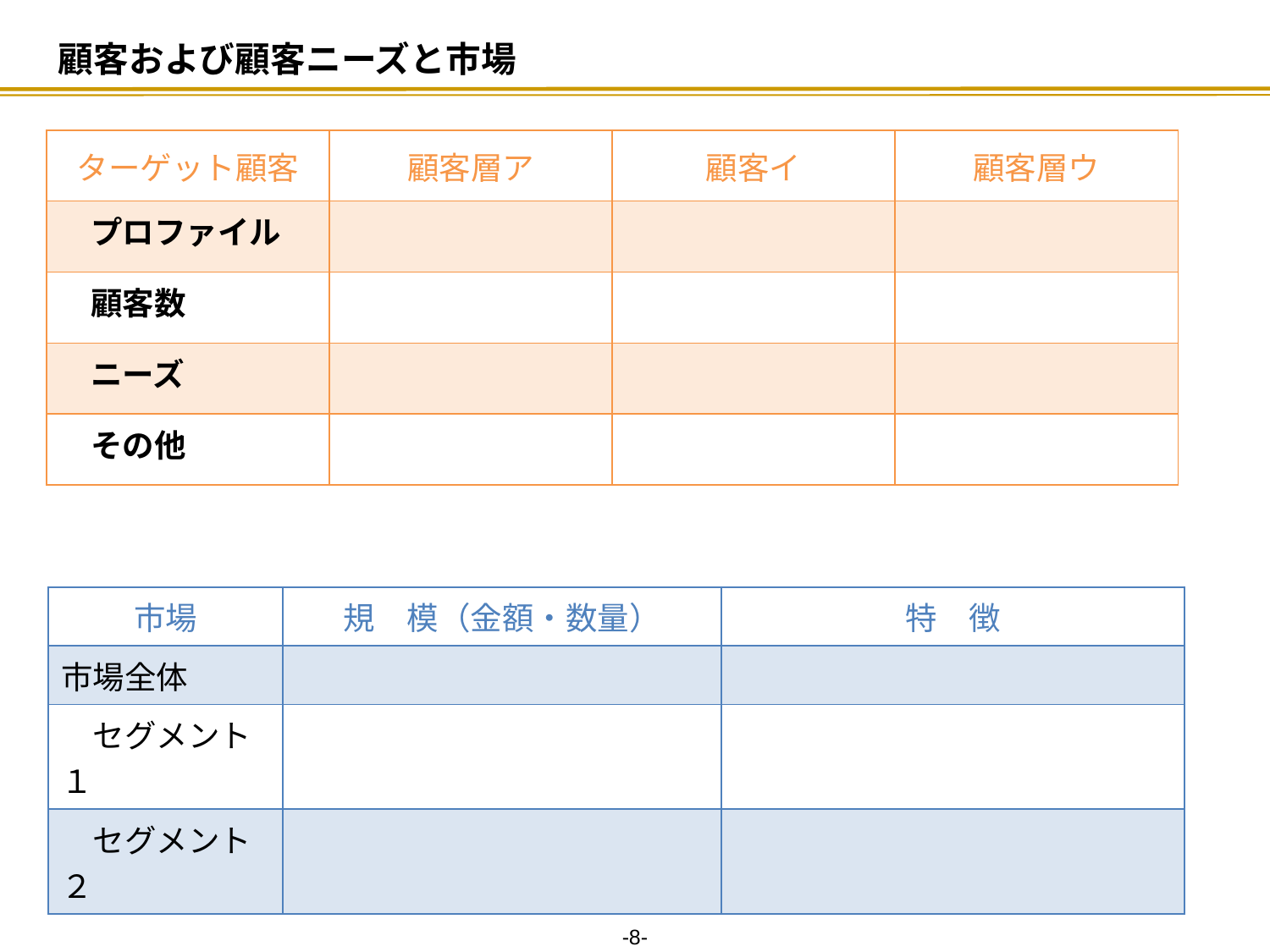

# 顧客および顧客ニーズと市場
| ターゲット顧客 | 顧客層ア | 顧客イ | 顧客層ウ |
| --- | --- | --- | --- |
| プロファイル |  |  |  |
| 顧客数 |  |  |  |
| ニーズ |  |  |  |
| その他 |  |  |  |
| 市場 | 規　模（金額・数量） | 特　徴 |
| --- | --- | --- |
| 市場全体 |  |  |
| セグメント１ |  |  |
| セグメント２ |  |  |

-8-